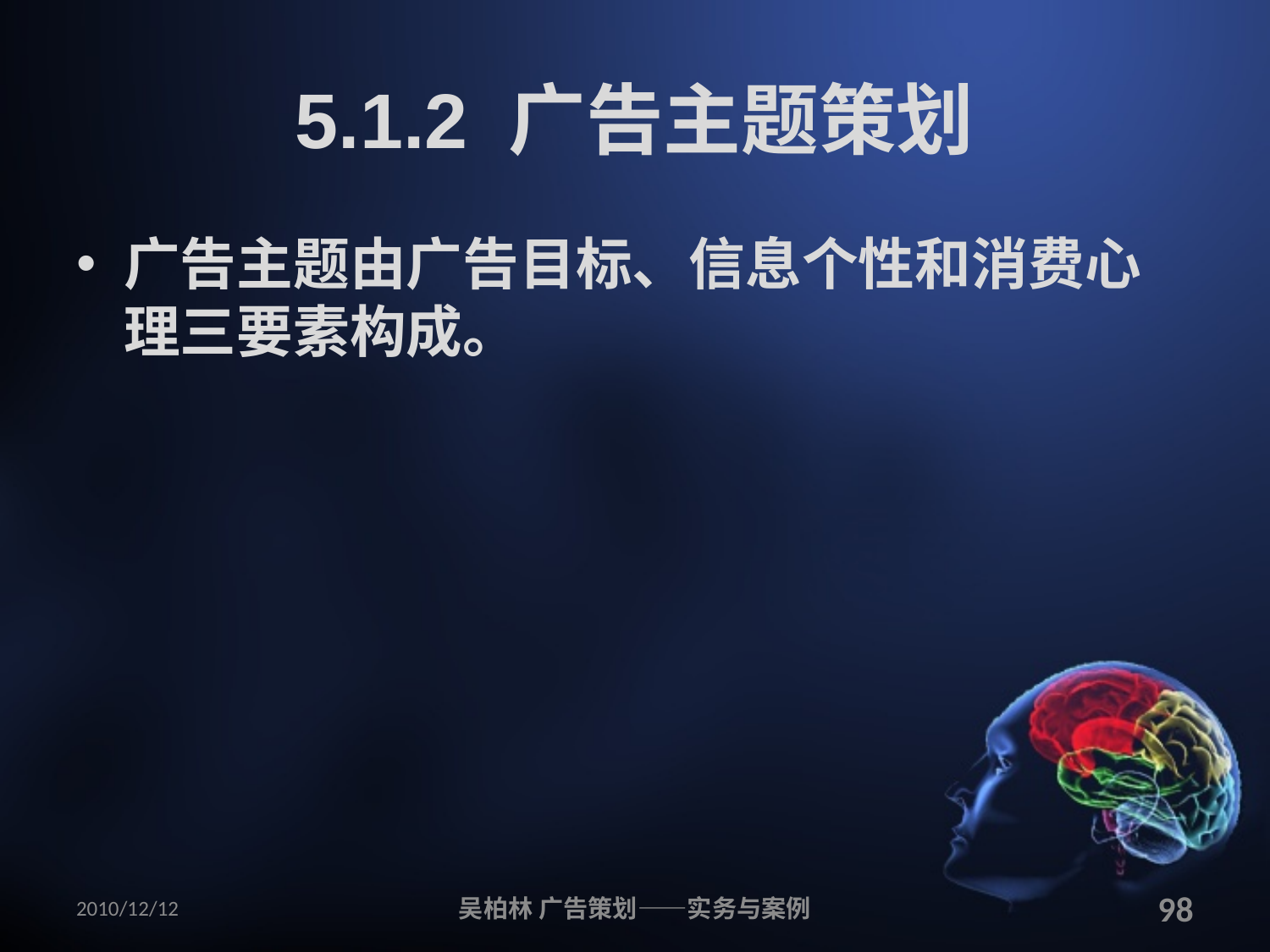

# 5.1.2 广告主题策划
广告主题由广告目标、信息个性和消费心理三要素构成。
2010/12/12
吴柏林 广告策划——实务与案例
98